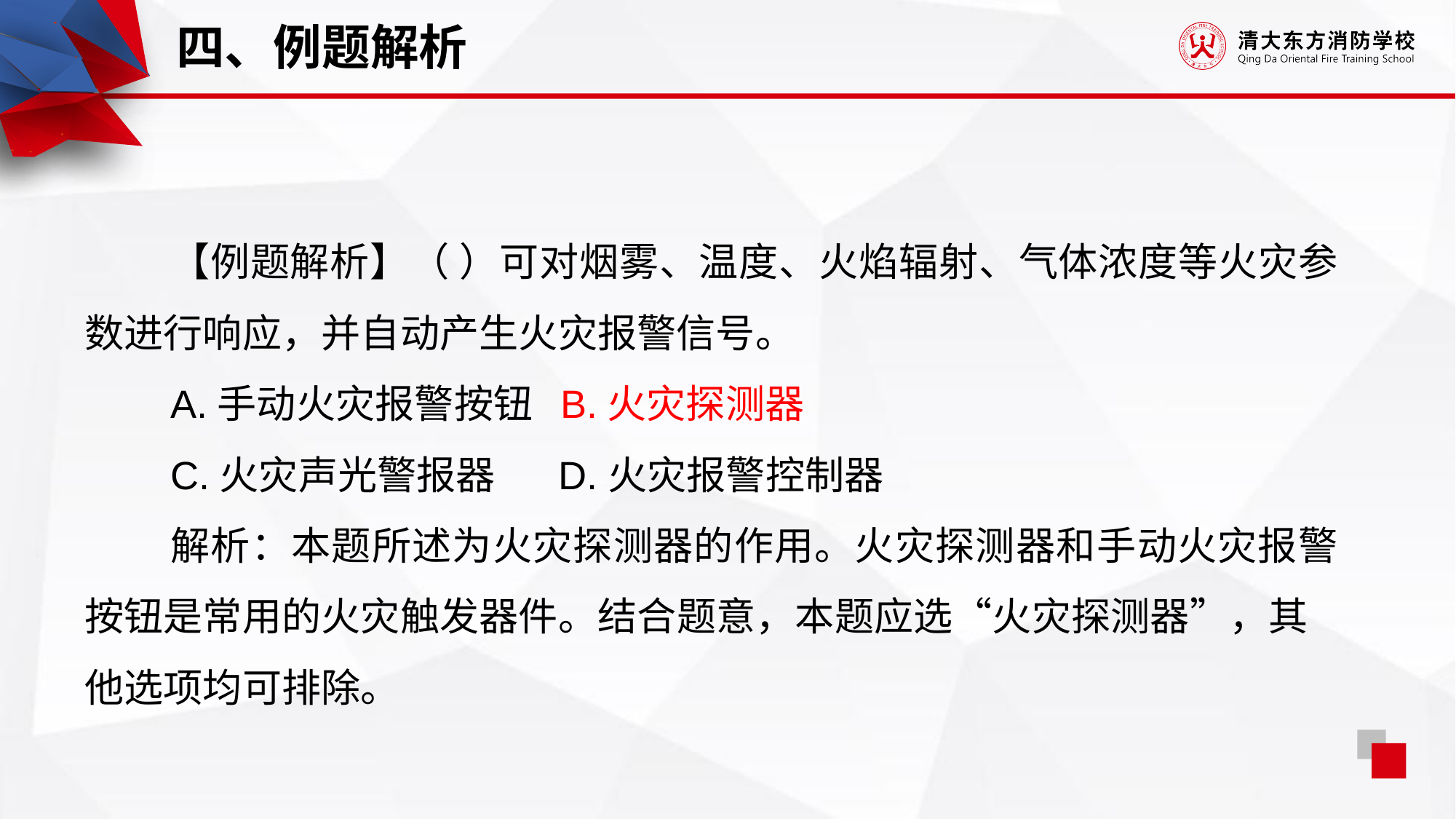

四、例题解析

【例题解析】（ ）可对烟雾、温度、火焰辐射、气体浓度等火灾参数进行响应，并自动产生火灾报警信号。
A.手动火灾报警按钮  B.火灾探测器
C.火灾声光警报器      D.火灾报警控制器
解析：本题所述为火灾探测器的作用。火灾探测器和手动火灾报警按钮是常用的火灾触发器件。结合题意，本题应选“火灾探测器”，其他选项均可排除。